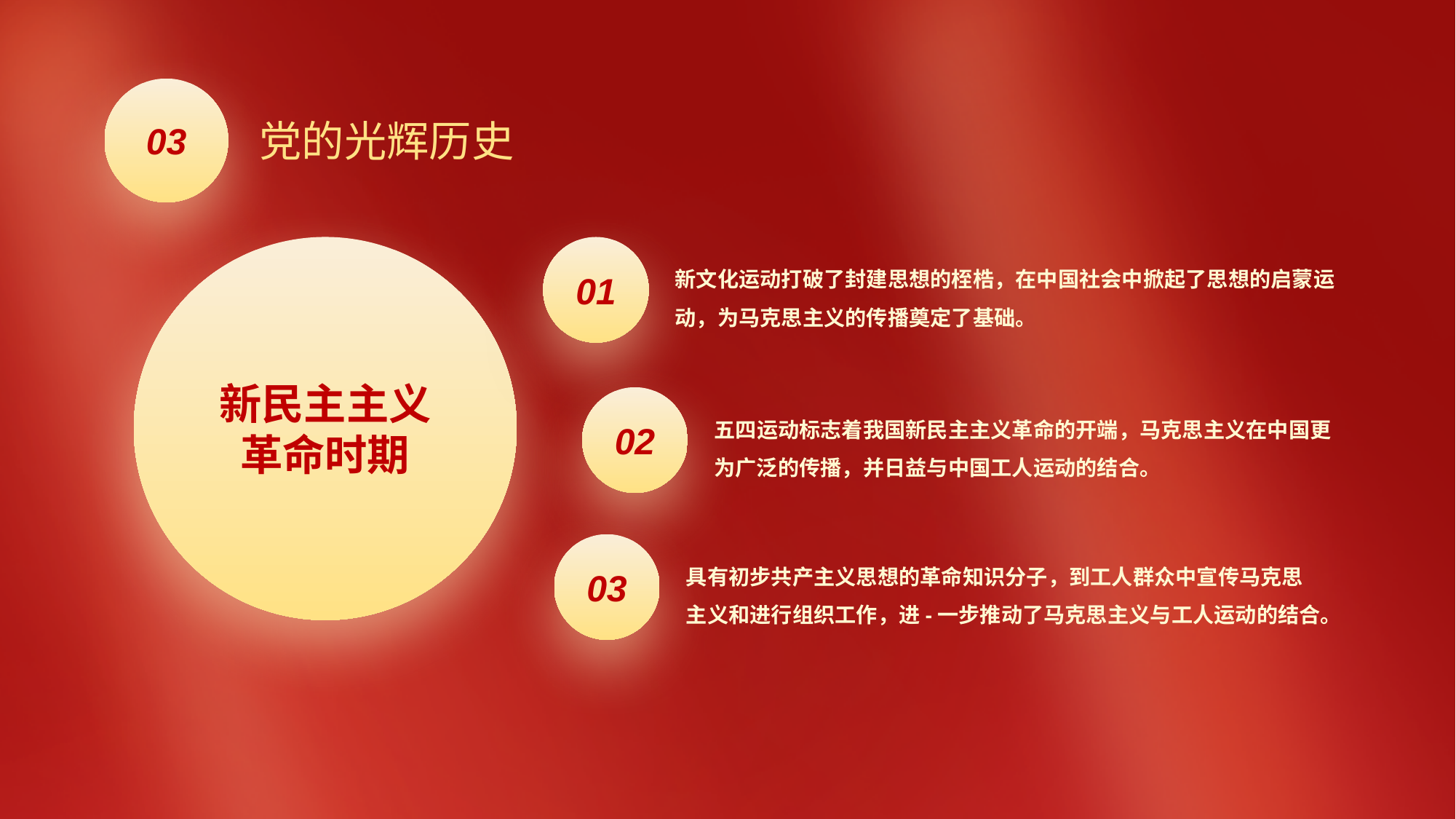

03
党的光辉历史
新民主主义革命时期
01
新文化运动打破了封建思想的桎梏，在中国社会中掀起了思想的启蒙运动，为马克思主义的传播奠定了基础。
02
五四运动标志着我国新民主主义革命的开端，马克思主义在中国更为广泛的传播，并日益与中国工人运动的结合。
03
具有初步共产主义思想的革命知识分子，到工人群众中宣传马克思主义和进行组织工作，进-一步推动了马克思主义与工人运动的结合。